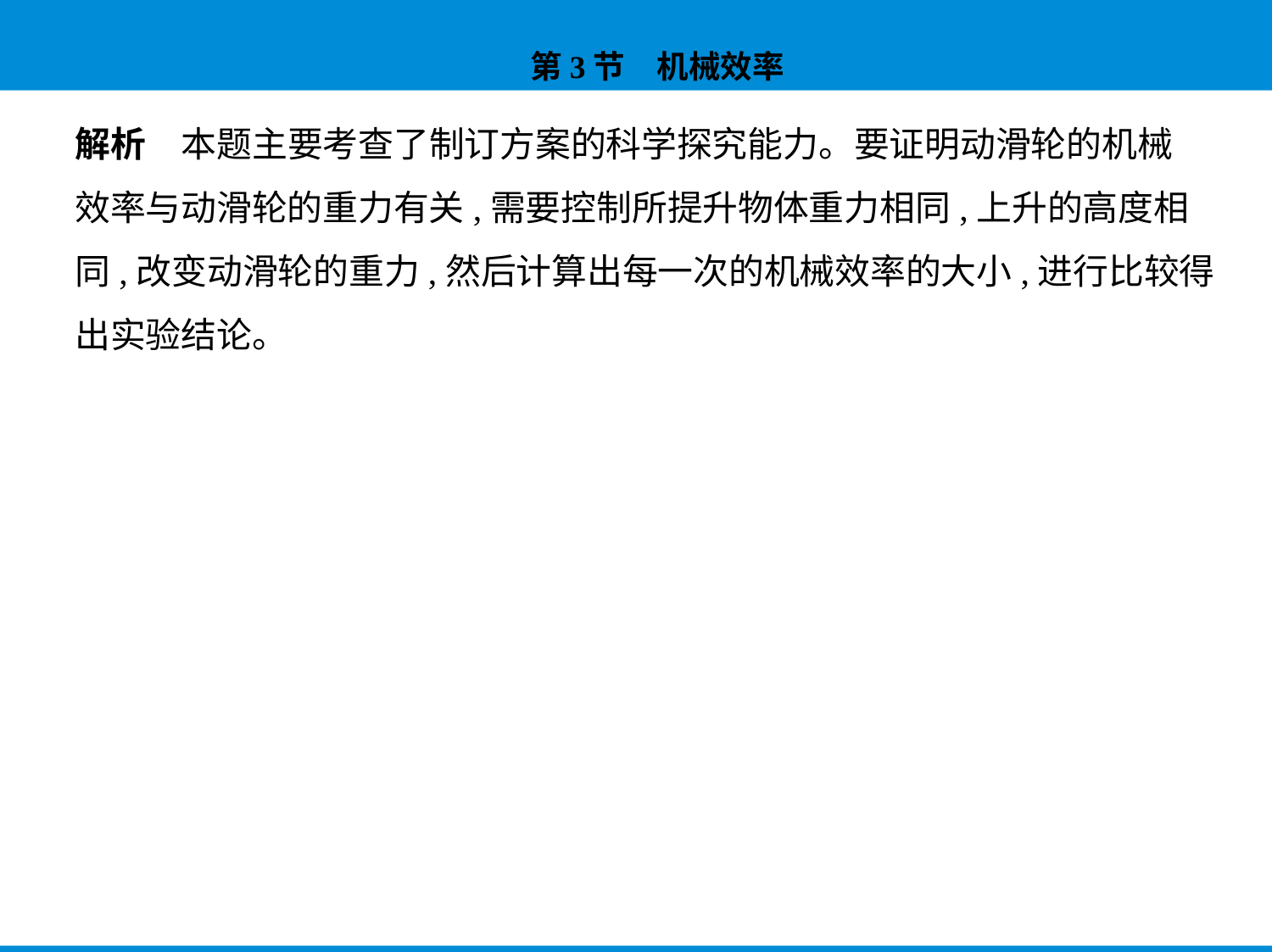

解析　本题主要考查了制订方案的科学探究能力。要证明动滑轮的机械
效率与动滑轮的重力有关,需要控制所提升物体重力相同,上升的高度相
同,改变动滑轮的重力,然后计算出每一次的机械效率的大小,进行比较得
出实验结论。